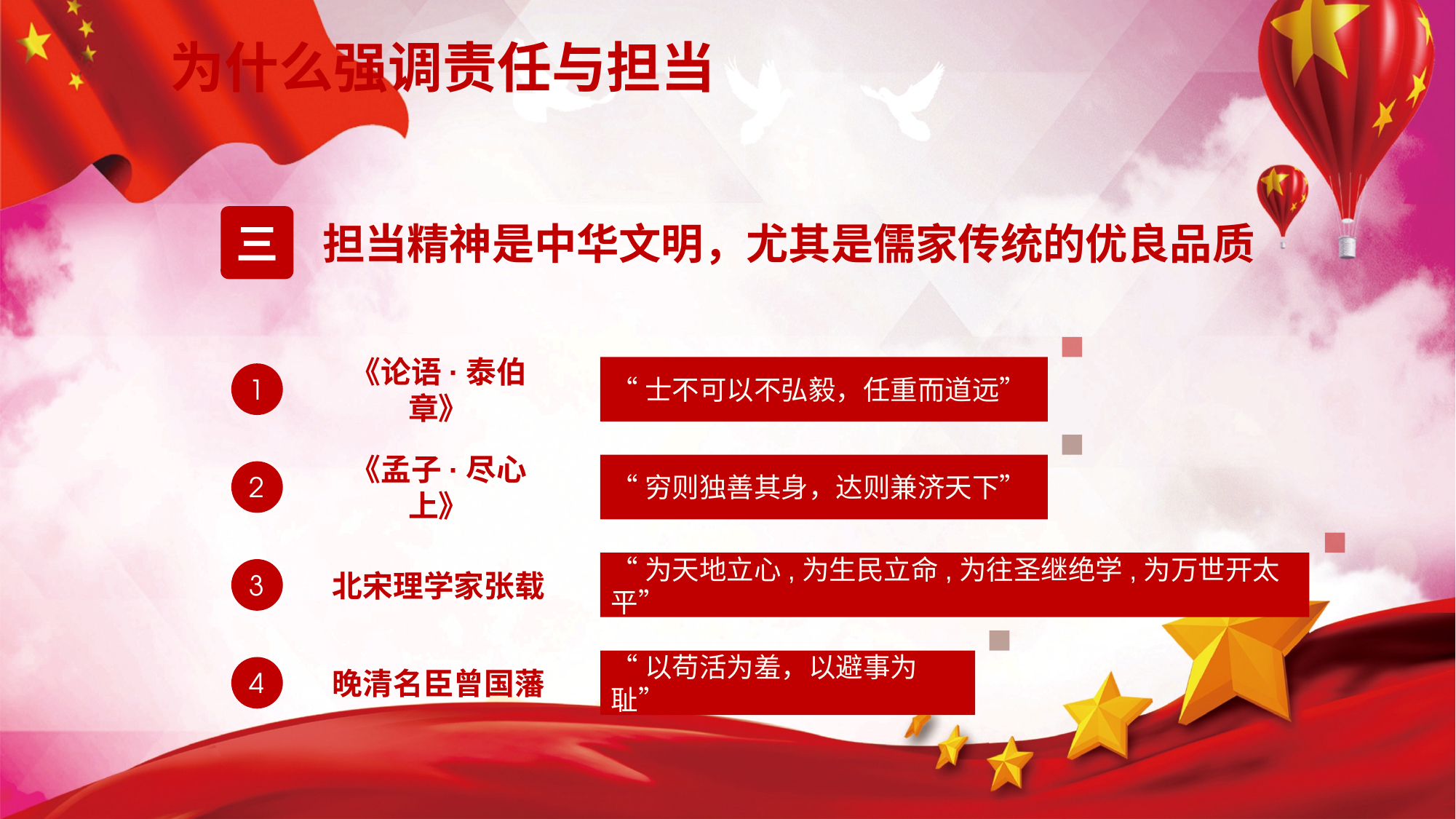

为什么强调责任与担当
担当精神是中华文明，尤其是儒家传统的优良品质
三

“士不可以不弘毅，任重而道远”
1
《论语·泰伯章》

“穷则独善其身，达则兼济天下”
2
《孟子·尽心上》

“为天地立心,为生民立命,为往圣继绝学,为万世开太平”
3
北宋理学家张载

“以苟活为羞，以避事为耻”
4
晚清名臣曾国藩
延时符